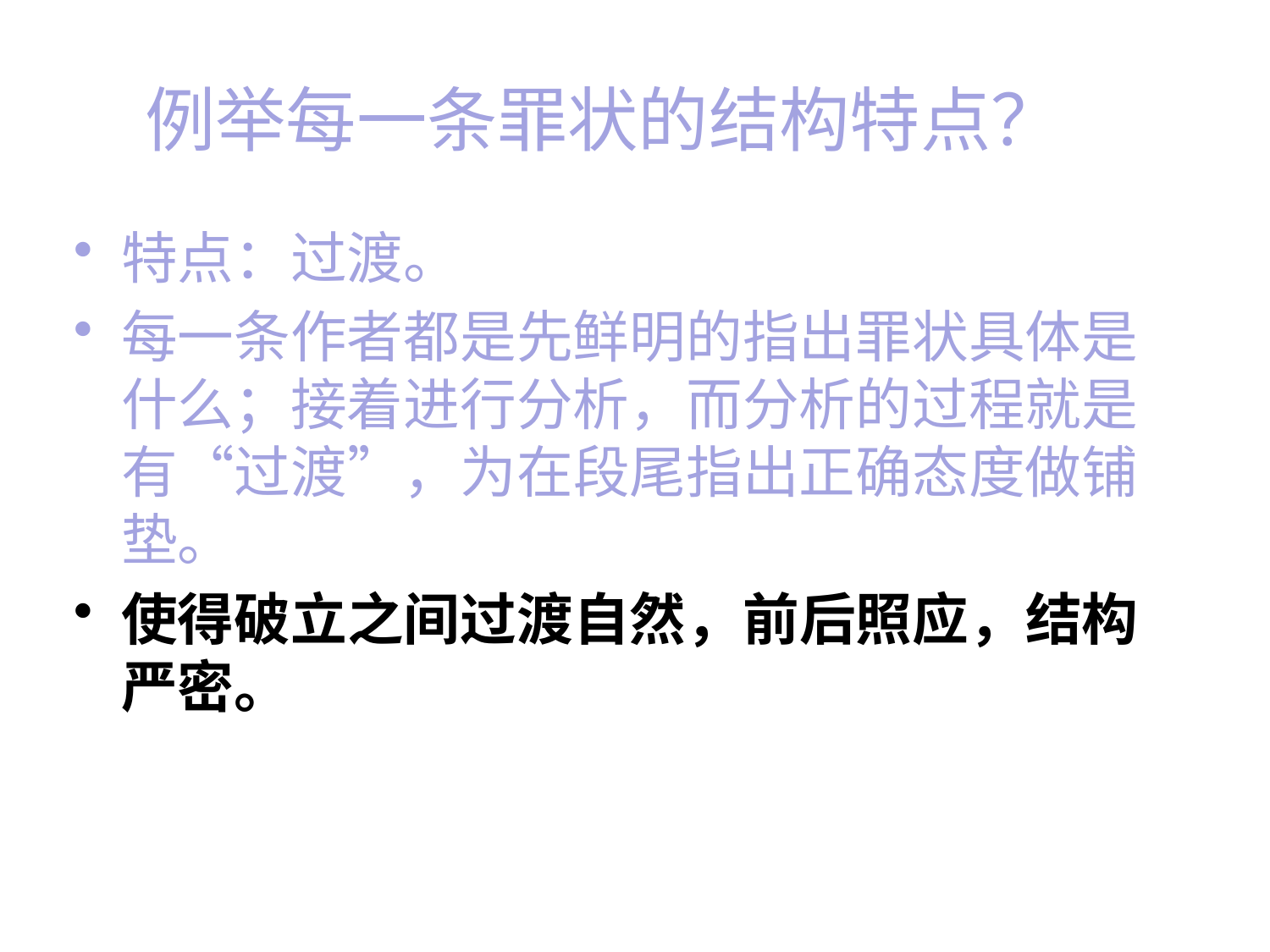

# 例举每一条罪状的结构特点？
特点：过渡。
每一条作者都是先鲜明的指出罪状具体是什么；接着进行分析，而分析的过程就是有“过渡”，为在段尾指出正确态度做铺垫。
使得破立之间过渡自然，前后照应，结构严密。